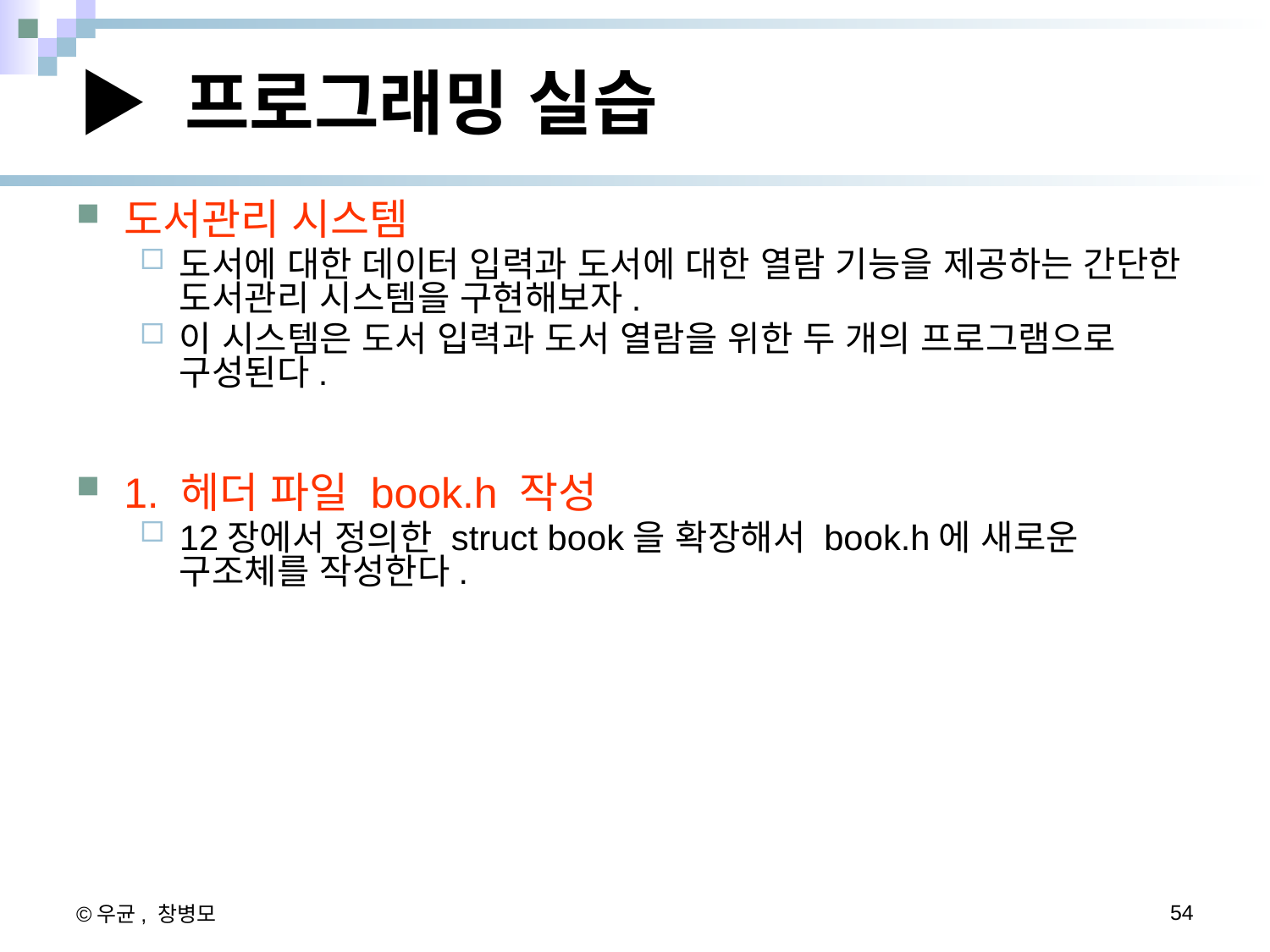

# ▶ 프로그래밍 실습
도서관리 시스템
도서에 대한 데이터 입력과 도서에 대한 열람 기능을 제공하는 간단한 도서관리 시스템을 구현해보자.
이 시스템은 도서 입력과 도서 열람을 위한 두 개의 프로그램으로 구성된다.

1. 헤더 파일 book.h 작성
12장에서 정의한 struct book을 확장해서 book.h에 새로운 구조체를 작성한다.

©우균, 창병모
54